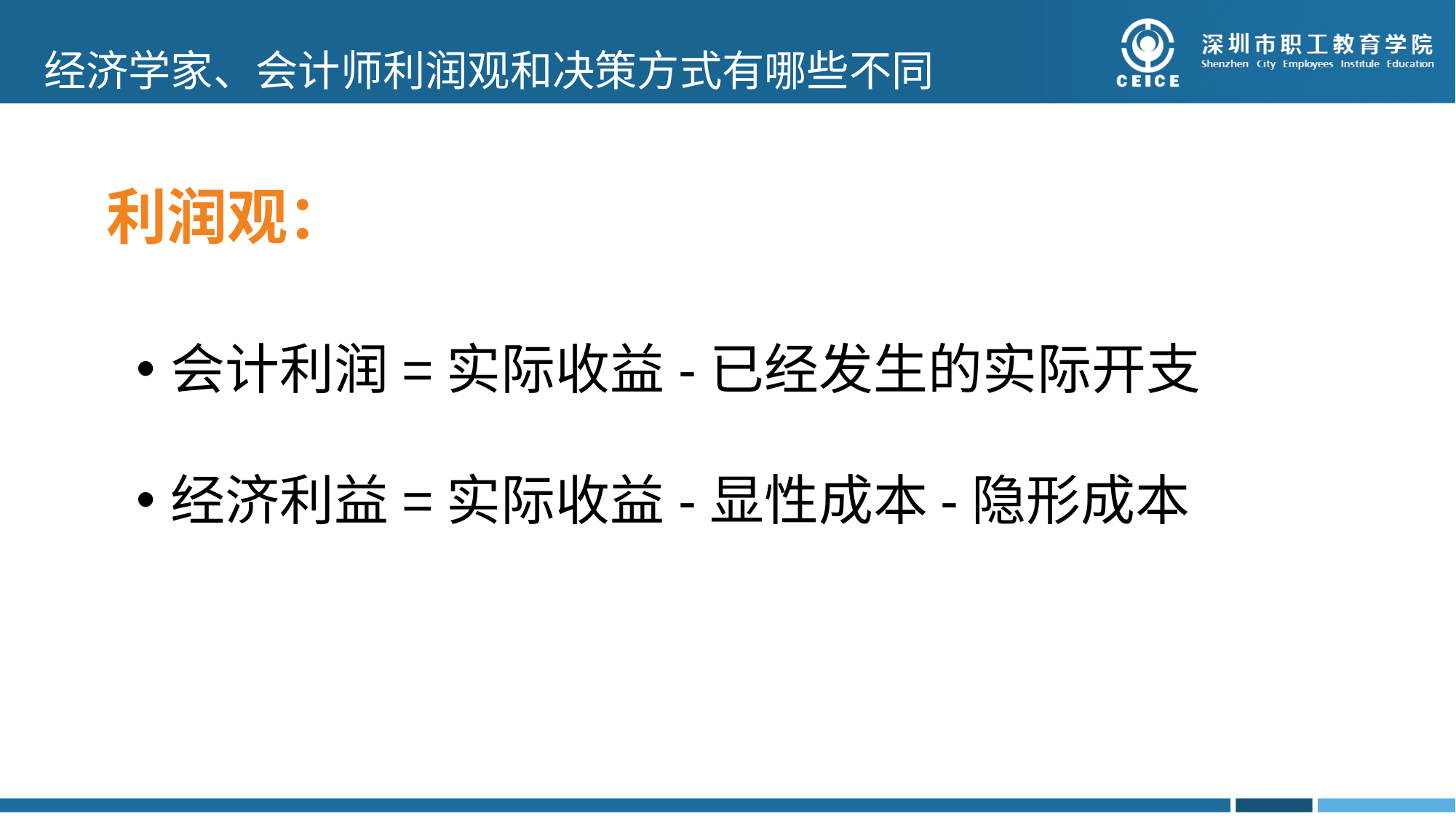

经济学家、会计师利润观和决策方式有哪些不同
利润观：
会计利润=实际收益-已经发生的实际开支

经济利益=实际收益-显性成本-隐形成本